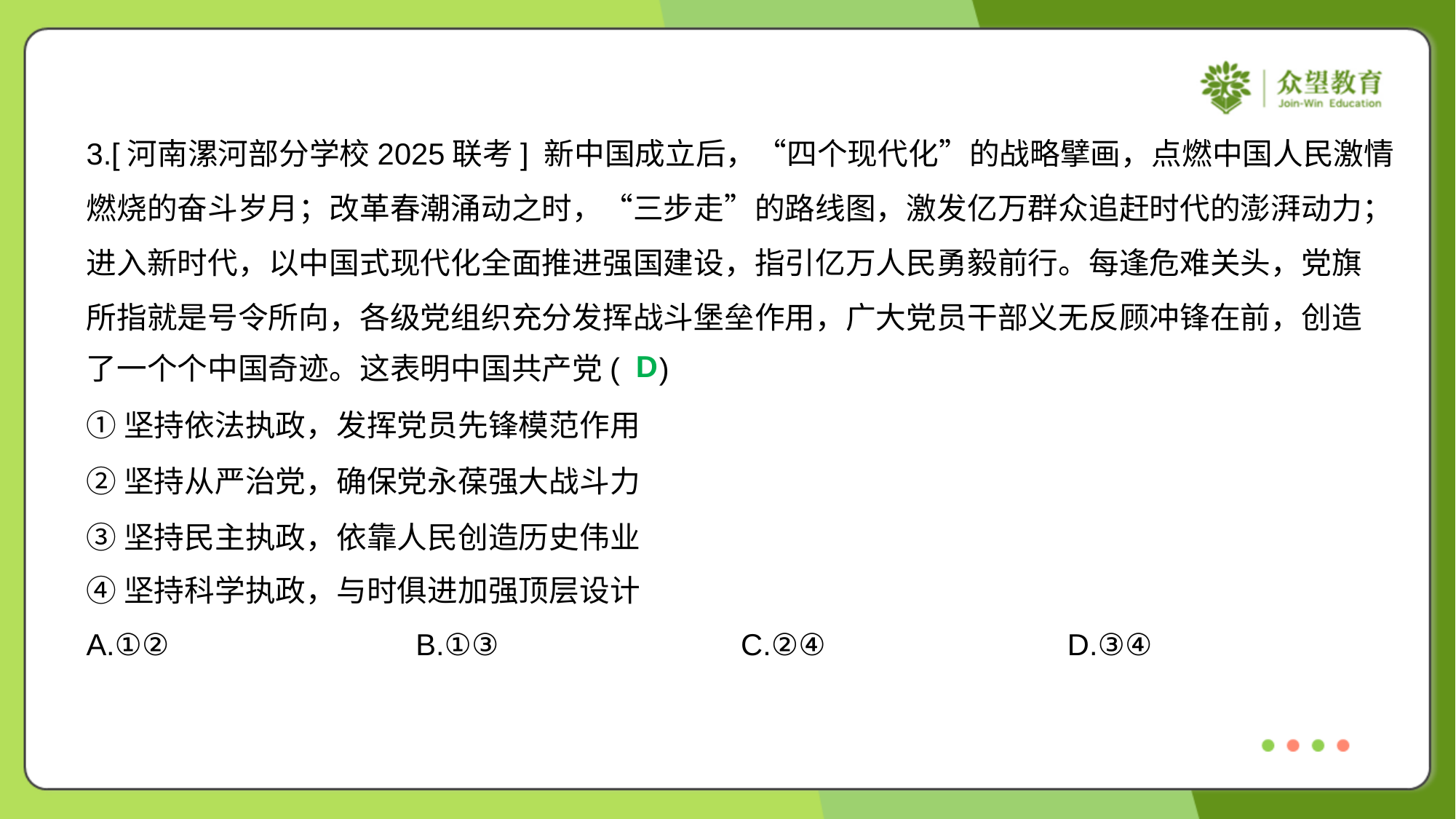

3.[河南漯河部分学校2025联考] 新中国成立后，“四个现代化”的战略擘画，点燃中国人民激情
燃烧的奋斗岁月；改革春潮涌动之时，“三步走”的路线图，激发亿万群众追赶时代的澎湃动力；
进入新时代，以中国式现代化全面推进强国建设，指引亿万人民勇毅前行。每逢危难关头，党旗
所指就是号令所向，各级党组织充分发挥战斗堡垒作用，广大党员干部义无反顾冲锋在前，创造
了一个个中国奇迹。这表明中国共产党(     )
D
①坚持依法执政，发挥党员先锋模范作用
②坚持从严治党，确保党永葆强大战斗力
③坚持民主执政，依靠人民创造历史伟业
④坚持科学执政，与时俱进加强顶层设计
A.①②	B.①③	C.②④	D.③④